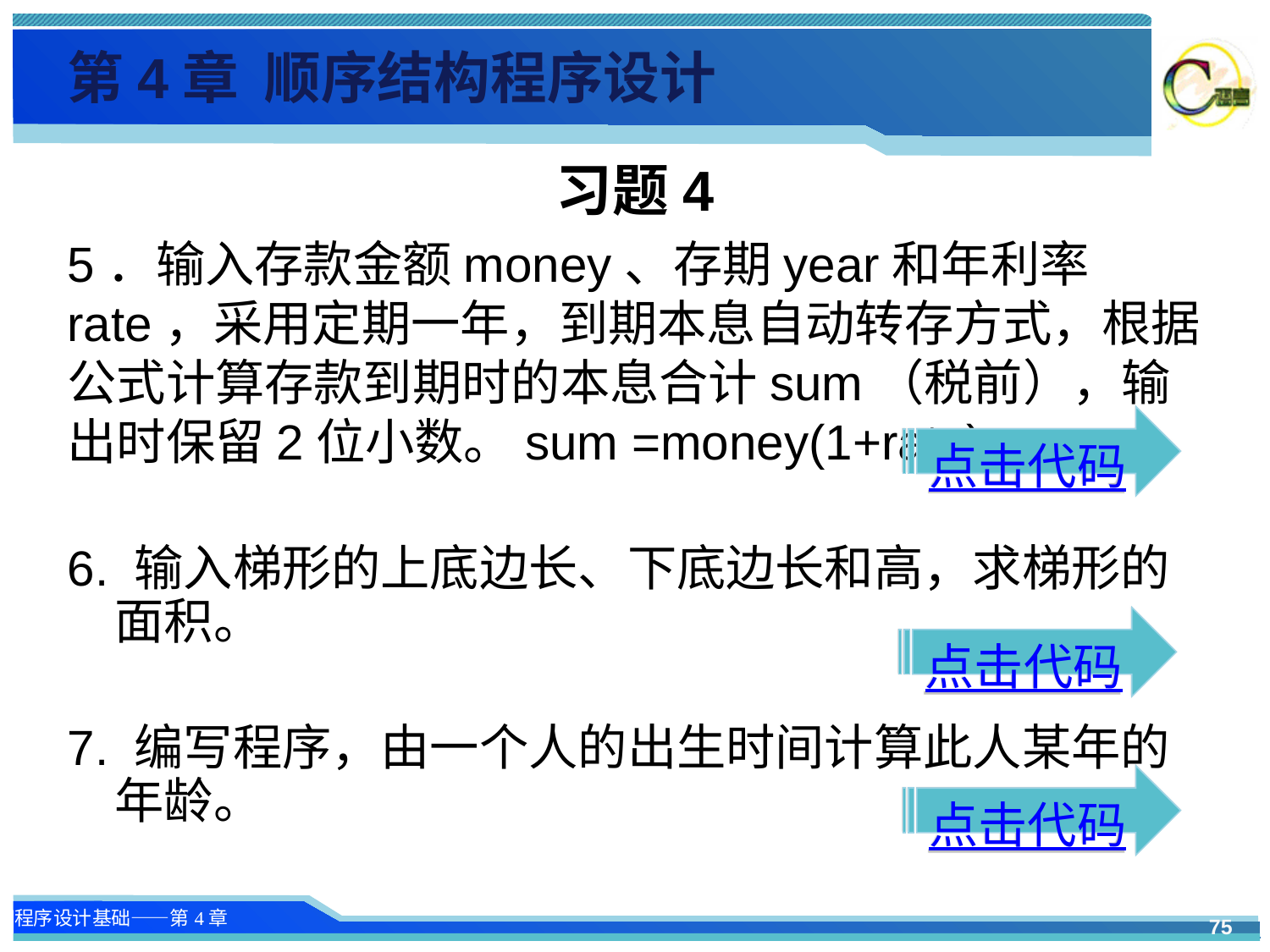

第4章  顺序结构程序设计
习题4
5．输入存款金额money、存期year和年利率rate，采用定期一年，到期本息自动转存方式，根据公式计算存款到期时的本息合计sum（税前），输出时保留2位小数。sum =money(1+rate)year。

6. 输入梯形的上底边长、下底边长和高，求梯形的面积。

7. 编写程序，由一个人的出生时间计算此人某年的年龄。

点击代码
点击代码
点击代码
75